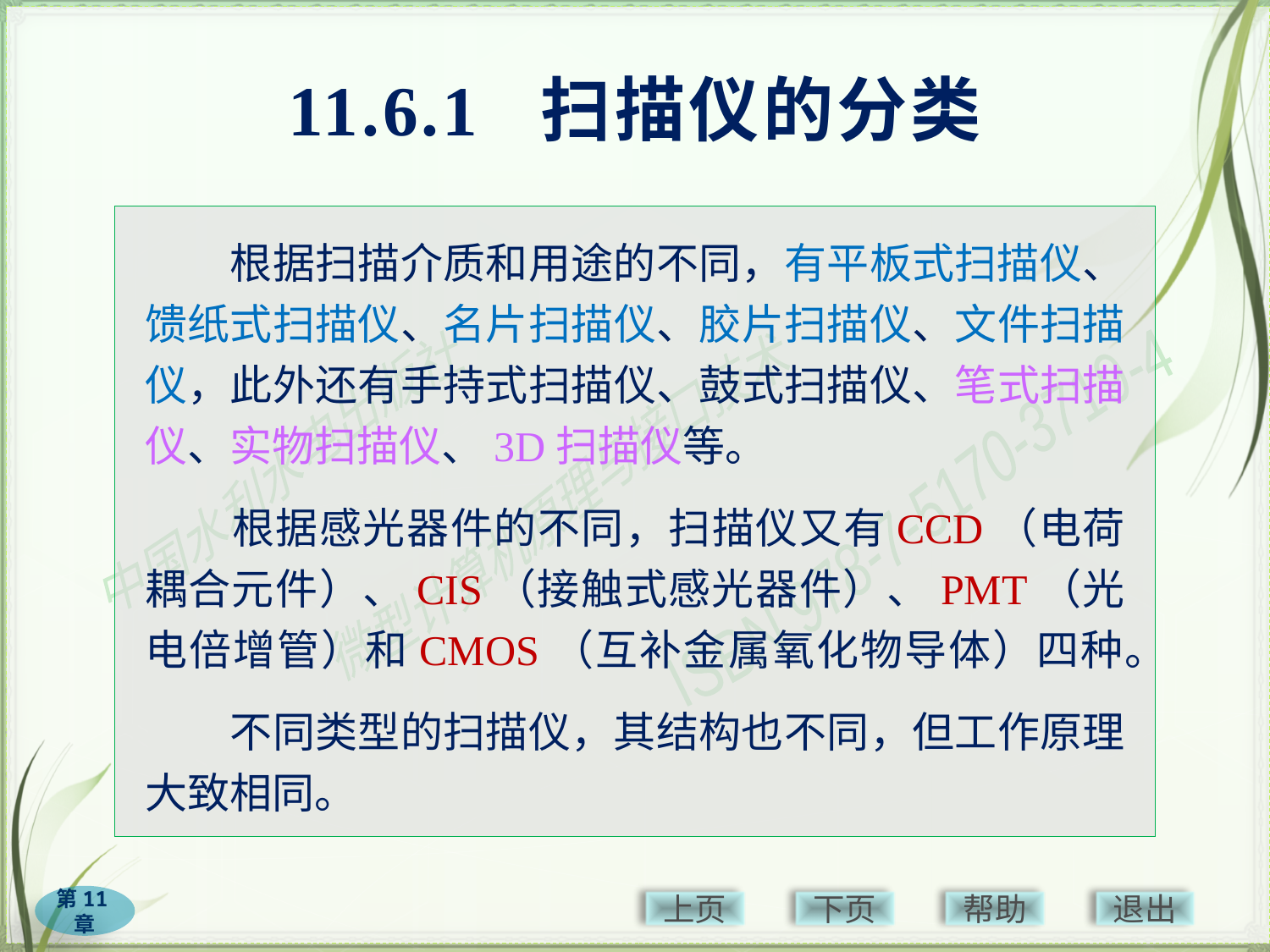

# 11.6.1  扫描仪的分类
　　根据扫描介质和用途的不同，有平板式扫描仪、馈纸式扫描仪、名片扫描仪、胶片扫描仪、文件扫描仪，此外还有手持式扫描仪、鼓式扫描仪、笔式扫描仪、实物扫描仪、3D扫描仪等。
　　根据感光器件的不同，扫描仪又有CCD（电荷耦合元件）、CIS（接触式感光器件）、PMT（光电倍增管）和CMOS（互补金属氧化物导体）四种。
　　不同类型的扫描仪，其结构也不同，但工作原理大致相同。